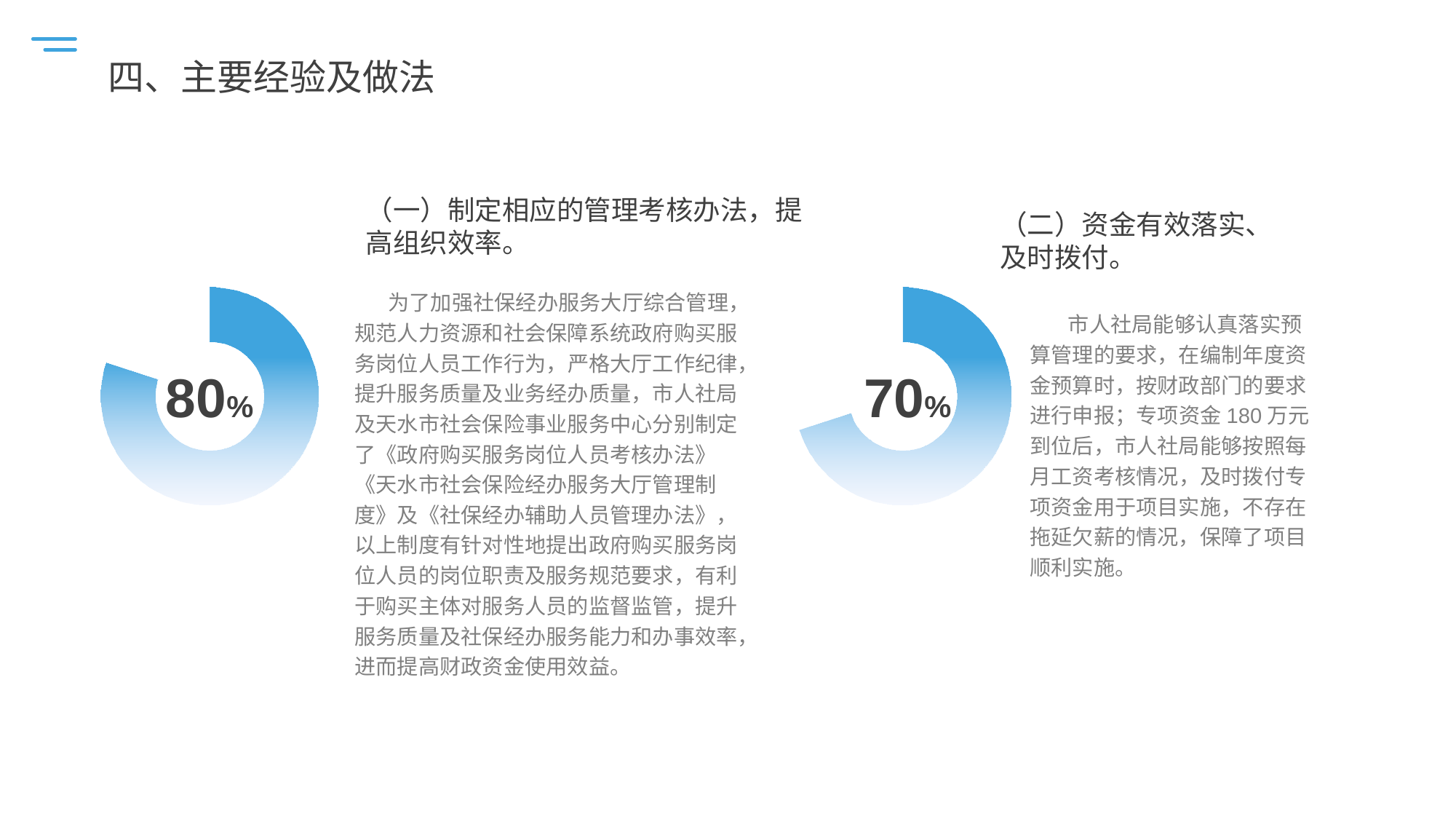

四、主要经验及做法
（一）制定相应的管理考核办法，提高组织效率。
（二）资金有效落实、及时拨付。
      为了加强社保经办服务大厅综合管理，规范人力资源和社会保障系统政府购买服务岗位人员工作行为，严格大厅工作纪律，提升服务质量及业务经办质量，市人社局及天水市社会保险事业服务中心分别制定了《政府购买服务岗位人员考核办法》《天水市社会保险经办服务大厅管理制度》及《社保经办辅助人员管理办法》，以上制度有针对性地提出政府购买服务岗位人员的岗位职责及服务规范要求，有利于购买主体对服务人员的监督监管，提升服务质量及社保经办服务能力和办事效率，进而提高财政资金使用效益。

### Chart

| Category | 占比 |
|---|---|
| 产品A | 0.8 |
| 市场 | 0.2 |

### Chart

| Category | 占比 |
|---|---|
| 产品A | 0.7 |
| 市场 | 0.3 |
       市人社局能够认真落实预算管理的要求，在编制年度资金预算时，按财政部门的要求进行申报；专项资金180万元到位后，市人社局能够按照每月工资考核情况，及时拨付专项资金用于项目实施，不存在拖延欠薪的情况，保障了项目顺利实施。
80%
70%